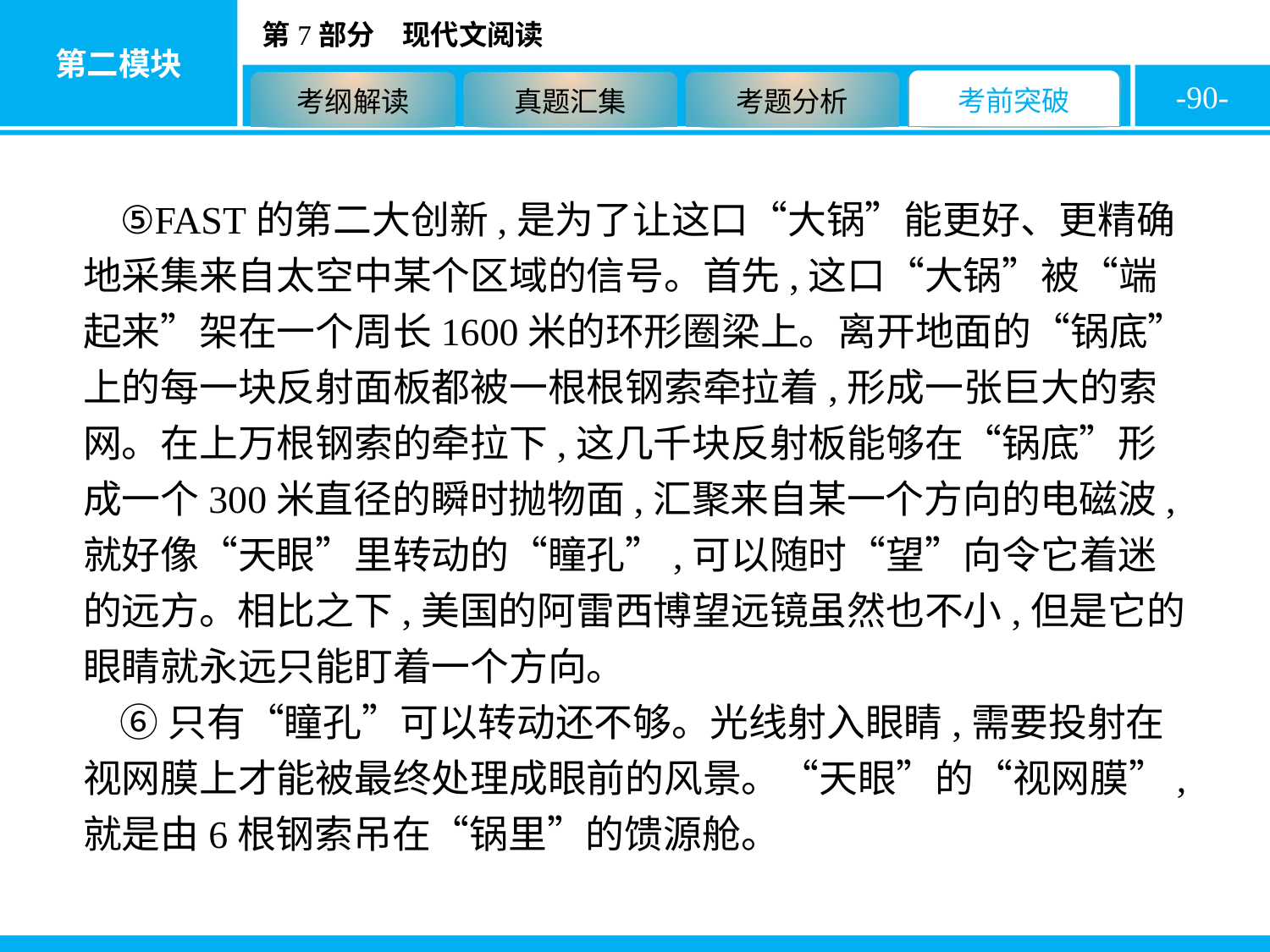

-90-
⑤FAST的第二大创新,是为了让这口“大锅”能更好、更精确地采集来自太空中某个区域的信号。首先,这口“大锅”被“端起来”架在一个周长1600米的环形圈梁上。离开地面的“锅底”上的每一块反射面板都被一根根钢索牵拉着,形成一张巨大的索网。在上万根钢索的牵拉下,这几千块反射板能够在“锅底”形成一个300米直径的瞬时抛物面,汇聚来自某一个方向的电磁波,就好像“天眼”里转动的“瞳孔”,可以随时“望”向令它着迷的远方。相比之下,美国的阿雷西博望远镜虽然也不小,但是它的眼睛就永远只能盯着一个方向。
⑥只有“瞳孔”可以转动还不够。光线射入眼睛,需要投射在视网膜上才能被最终处理成眼前的风景。“天眼”的“视网膜”,就是由6根钢索吊在“锅里”的馈源舱。